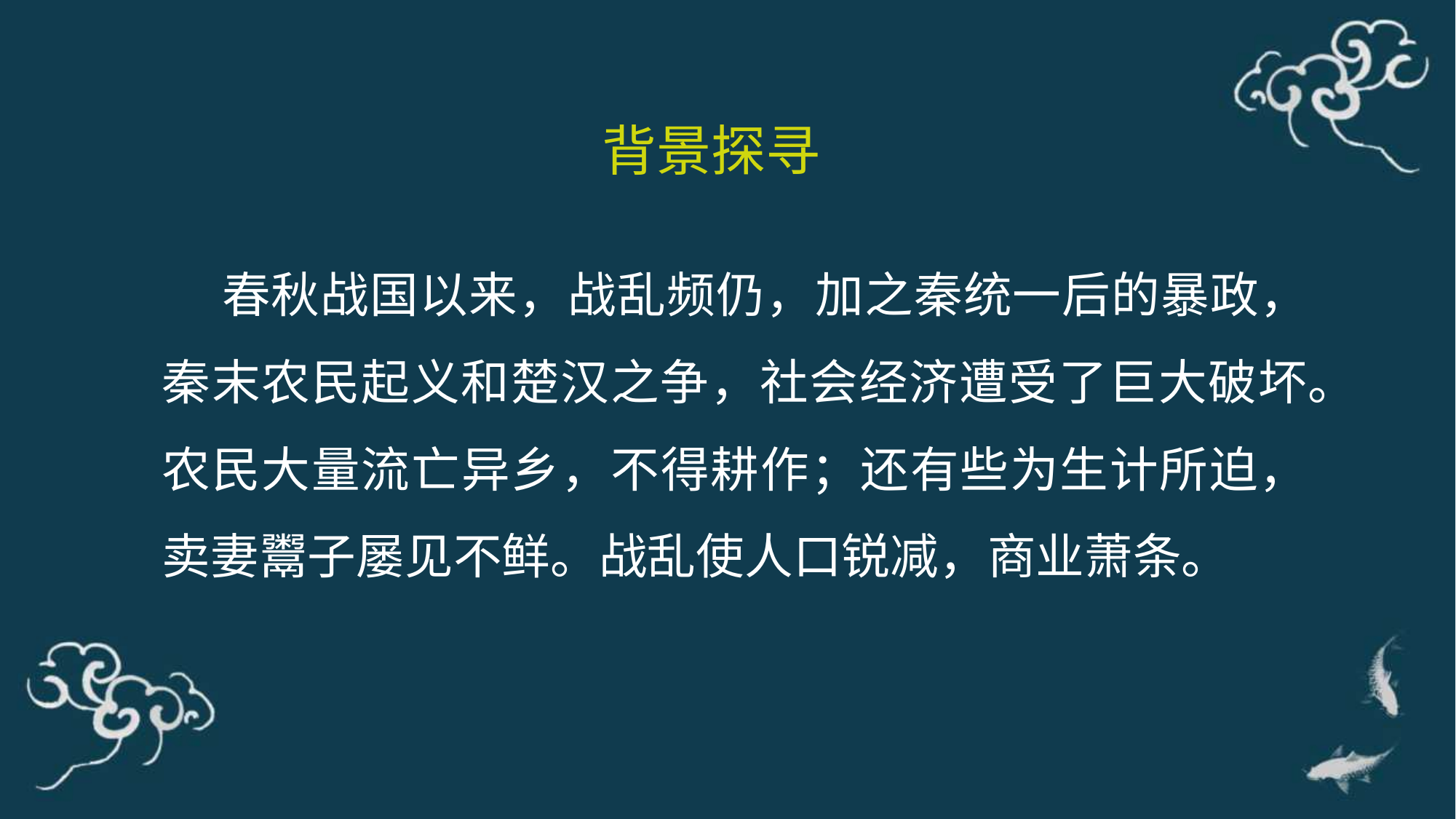

背景探寻

    春秋战国以来，战乱频仍，加之秦统一后的暴政，秦末农民起义和楚汉之争，社会经济遭受了巨大破坏。农民大量流亡异乡，不得耕作；还有些为生计所迫，卖妻鬻子屡见不鲜。战乱使人口锐减，商业萧条。